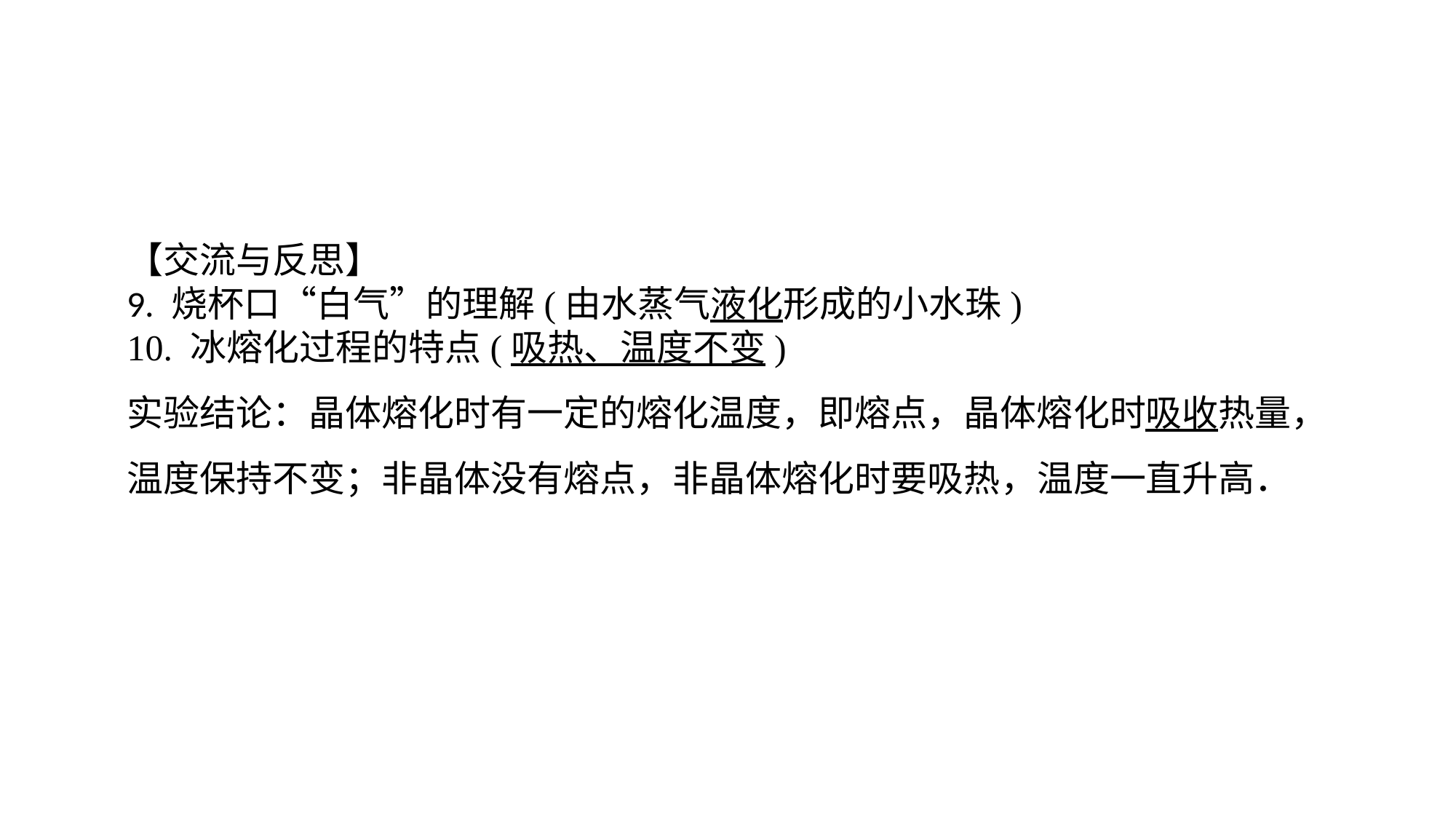

【交流与反思】9. 烧杯口“白气”的理解(由水蒸气液化形成的小水珠)10. 冰熔化过程的特点(吸热、温度不变)实验结论：晶体熔化时有一定的熔化温度，即熔点，晶体熔化时吸收热量，温度保持不变；非晶体没有熔点，非晶体熔化时要吸热，温度一直升高．